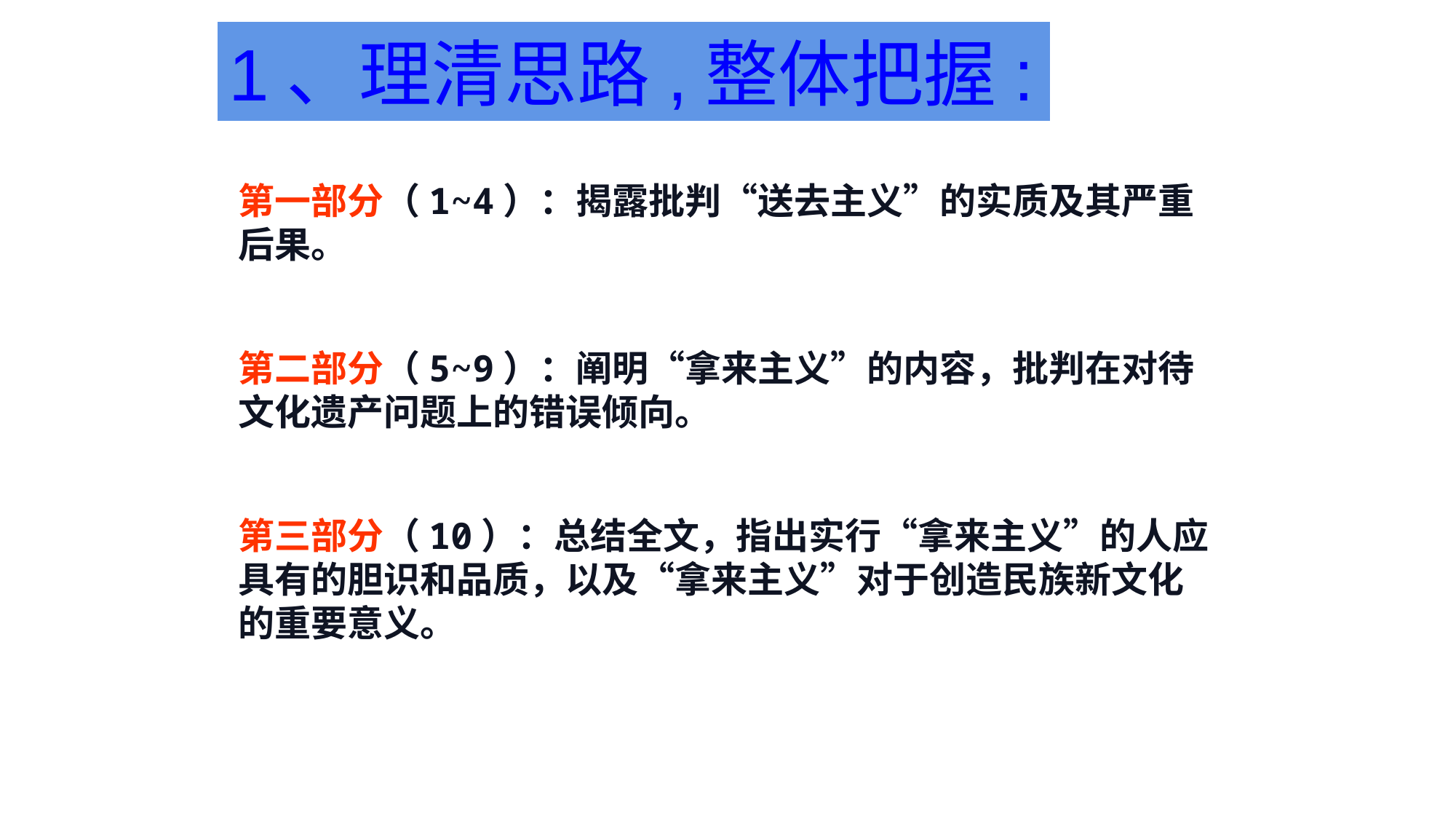

1、理清思路,整体把握:
第一部分（1~4）：揭露批判“送去主义”的实质及其严重后果。

第二部分（5~9）：阐明“拿来主义”的内容，批判在对待文化遗产问题上的错误倾向。

第三部分（10）：总结全文，指出实行“拿来主义”的人应具有的胆识和品质，以及“拿来主义”对于创造民族新文化的重要意义。